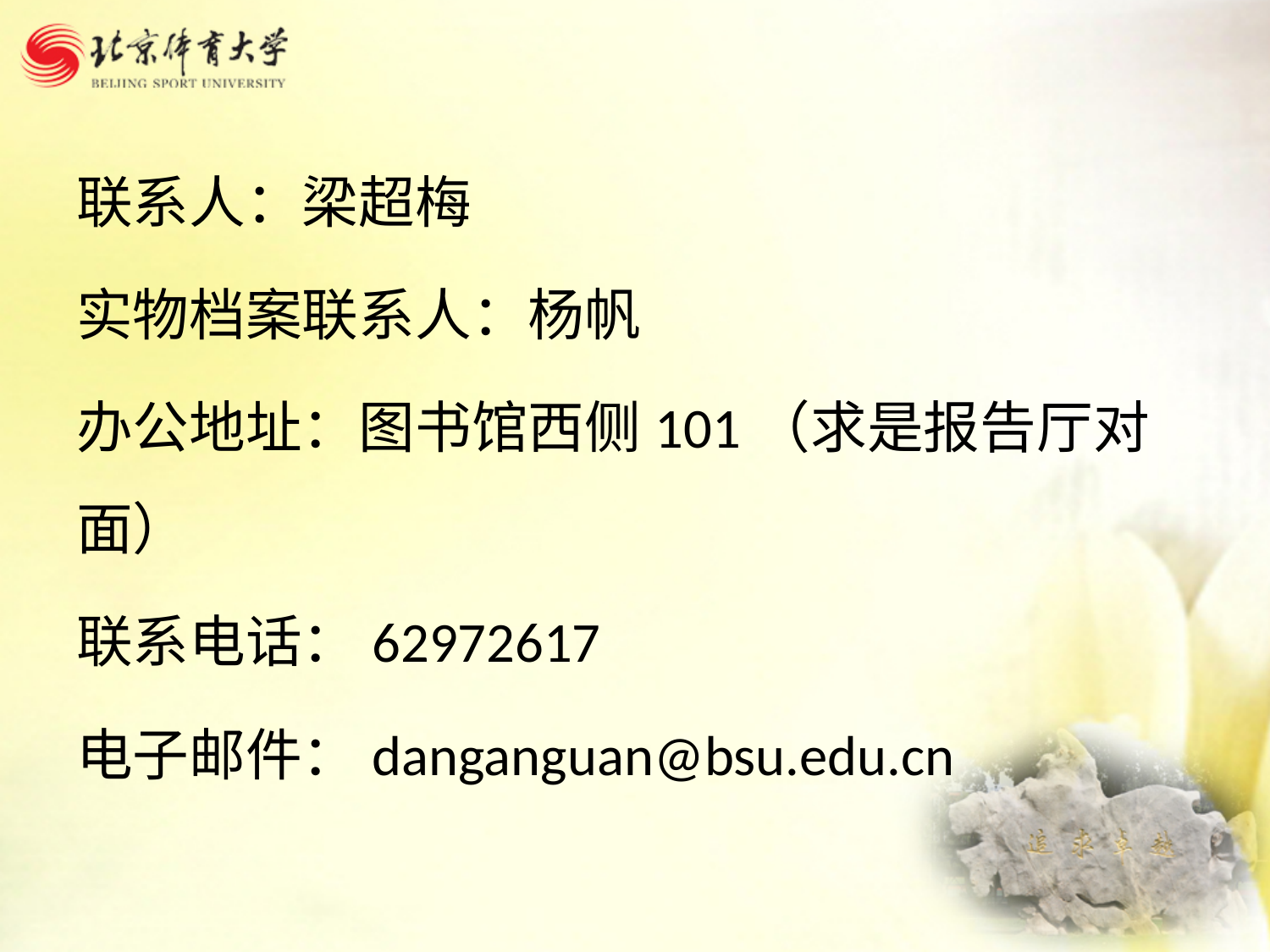

联系人：梁超梅
实物档案联系人：杨帆
办公地址：图书馆西侧101（求是报告厅对面）
联系电话：62972617
电子邮件：danganguan@bsu.edu.cn